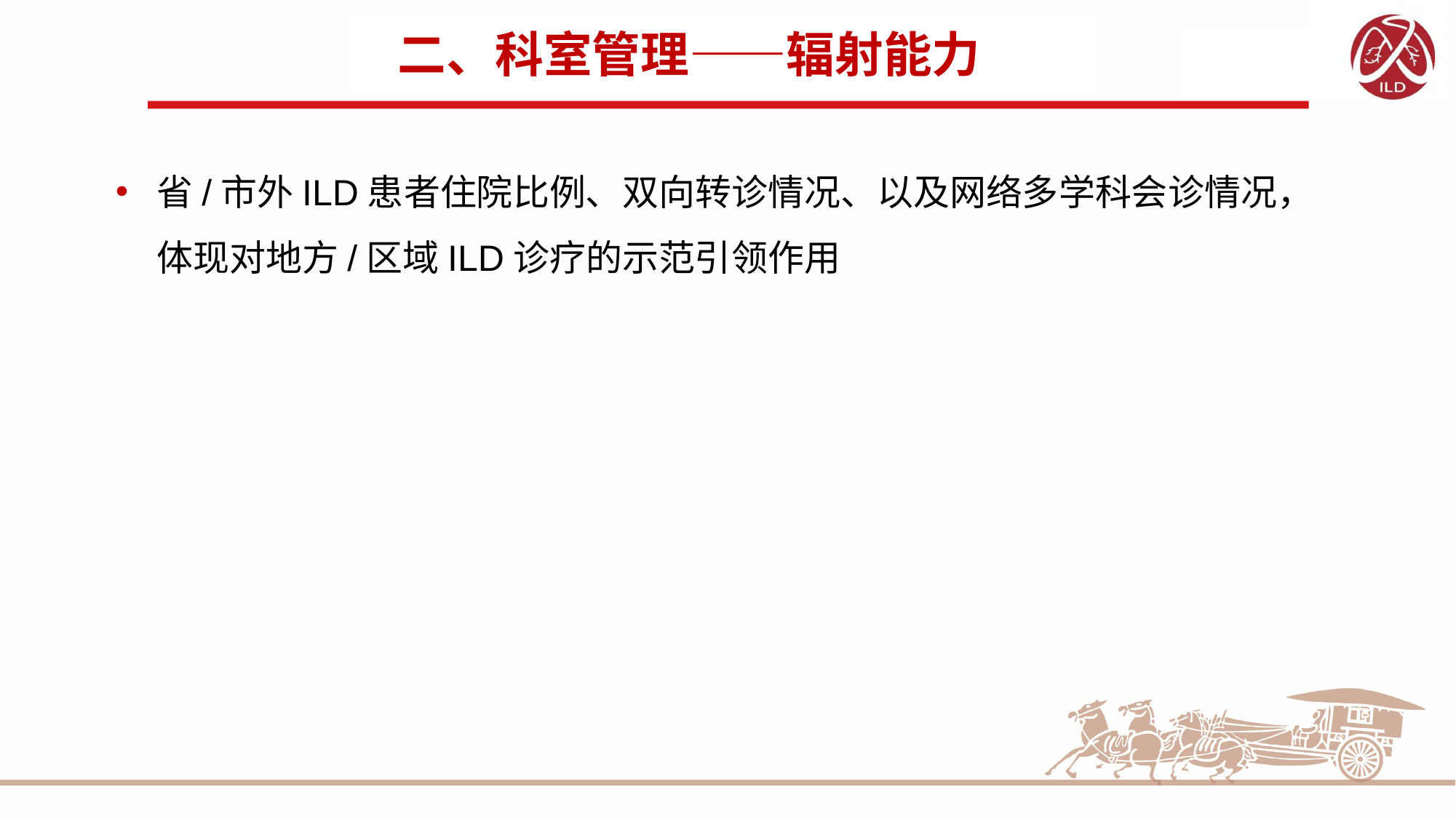

# 二、科室管理——辐射能力
省/市外ILD患者住院比例、双向转诊情况、以及网络多学科会诊情况，体现对地方/区域ILD诊疗的示范引领作用